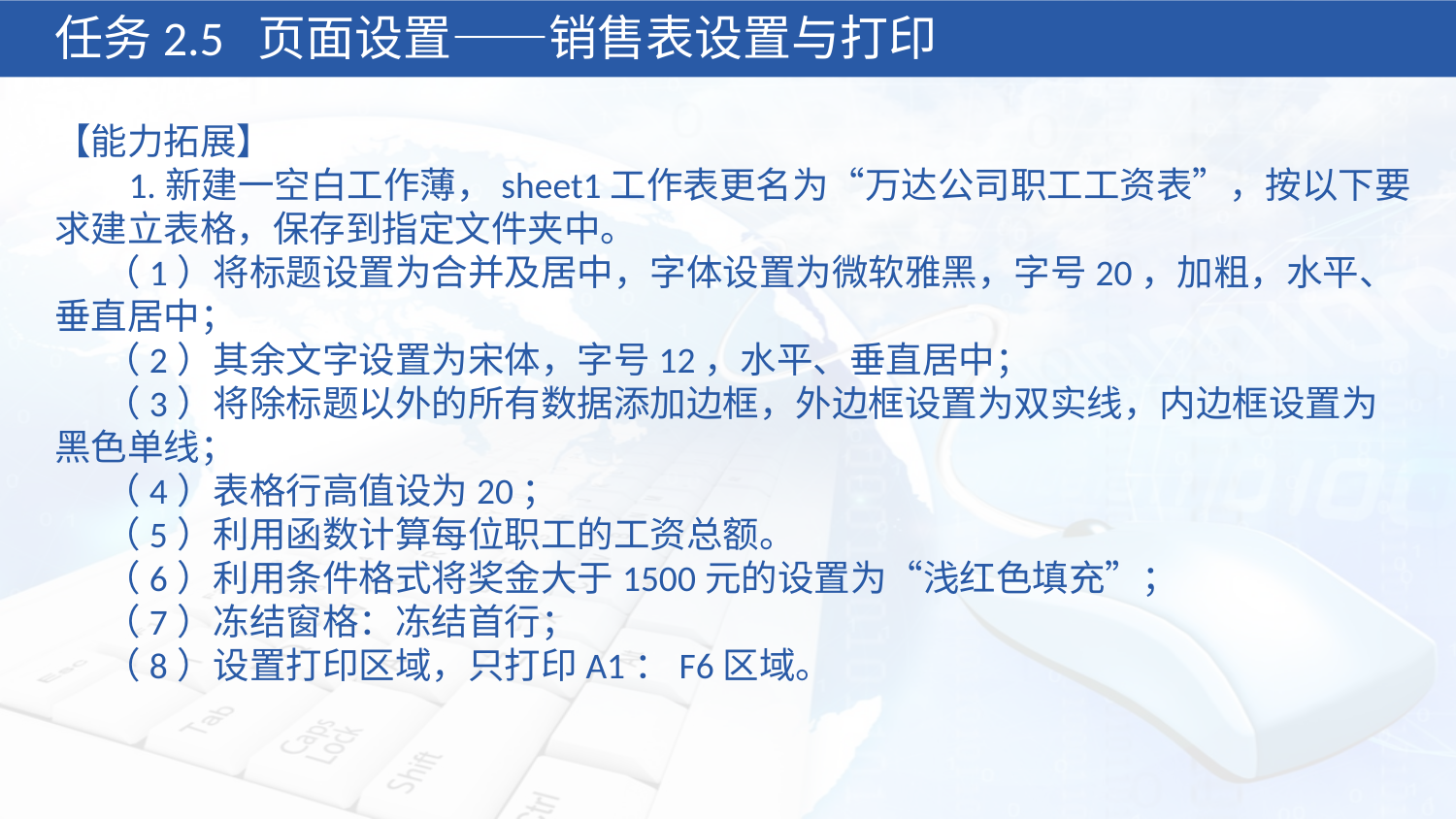

任务2.5  页面设置——销售表设置与打印
【能力拓展】
         1.新建一空白工作薄，sheet1工作表更名为“万达公司职工工资表”，按以下要求建立表格，保存到指定文件夹中。
     （1）将标题设置为合并及居中，字体设置为微软雅黑，字号20，加粗，水平、垂直居中；
     （2）其余文字设置为宋体，字号12，水平、垂直居中；
     （3）将除标题以外的所有数据添加边框，外边框设置为双实线，内边框设置为黑色单线；
     （4）表格行高值设为20；
     （5）利用函数计算每位职工的工资总额。
     （6）利用条件格式将奖金大于1500元的设置为“浅红色填充”；
     （7）冻结窗格：冻结首行；
     （8）设置打印区域，只打印A1：F6区域。